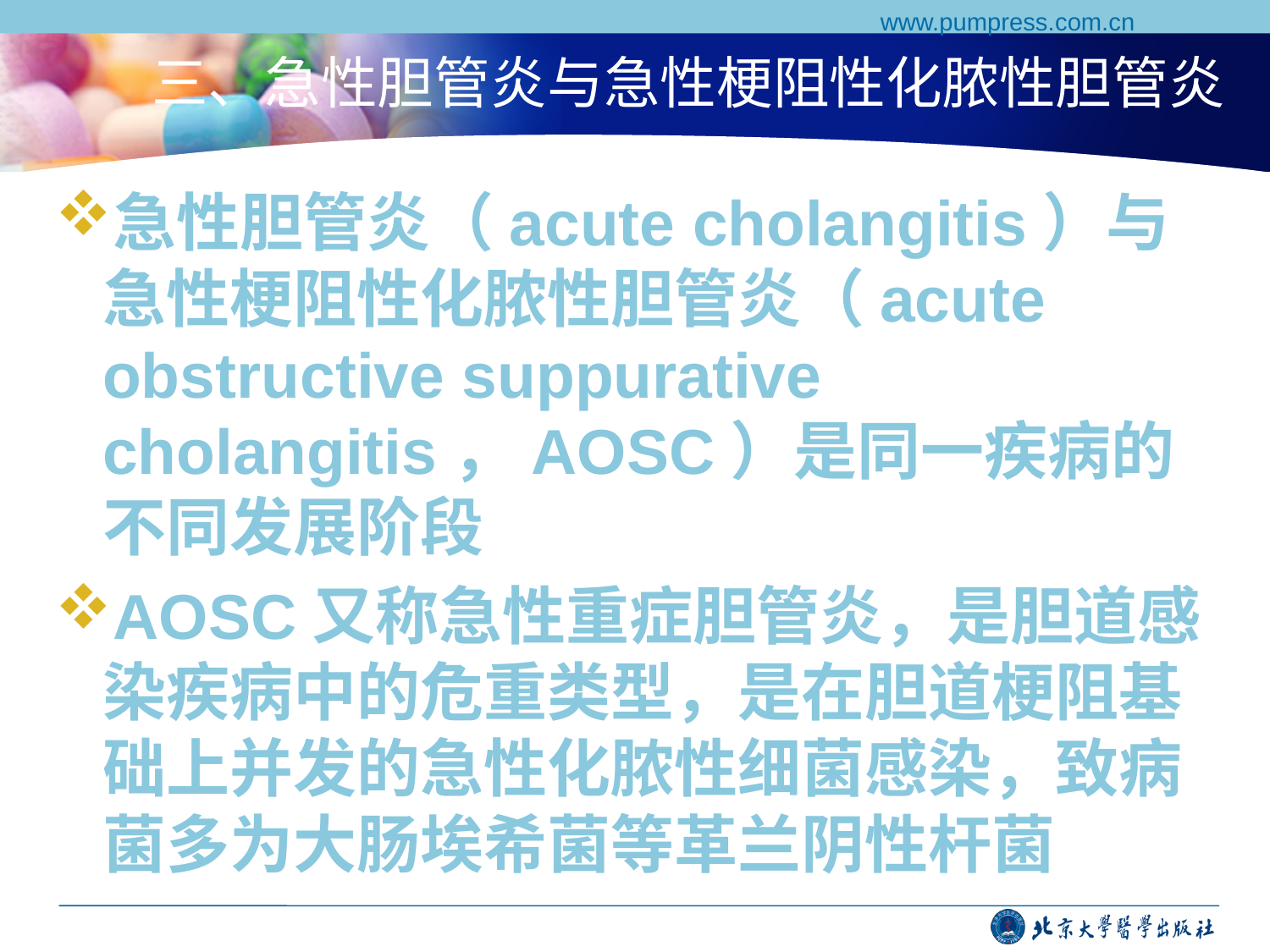

www.pumpress.com.cn
# 三、急性胆管炎与急性梗阻性化脓性胆管炎
急性胆管炎（acute cholangitis）与急性梗阻性化脓性胆管炎（acute obstructive suppurative cholangitis，AOSC）是同一疾病的不同发展阶段
AOSC又称急性重症胆管炎，是胆道感染疾病中的危重类型，是在胆道梗阻基础上并发的急性化脓性细菌感染，致病菌多为大肠埃希菌等革兰阴性杆菌